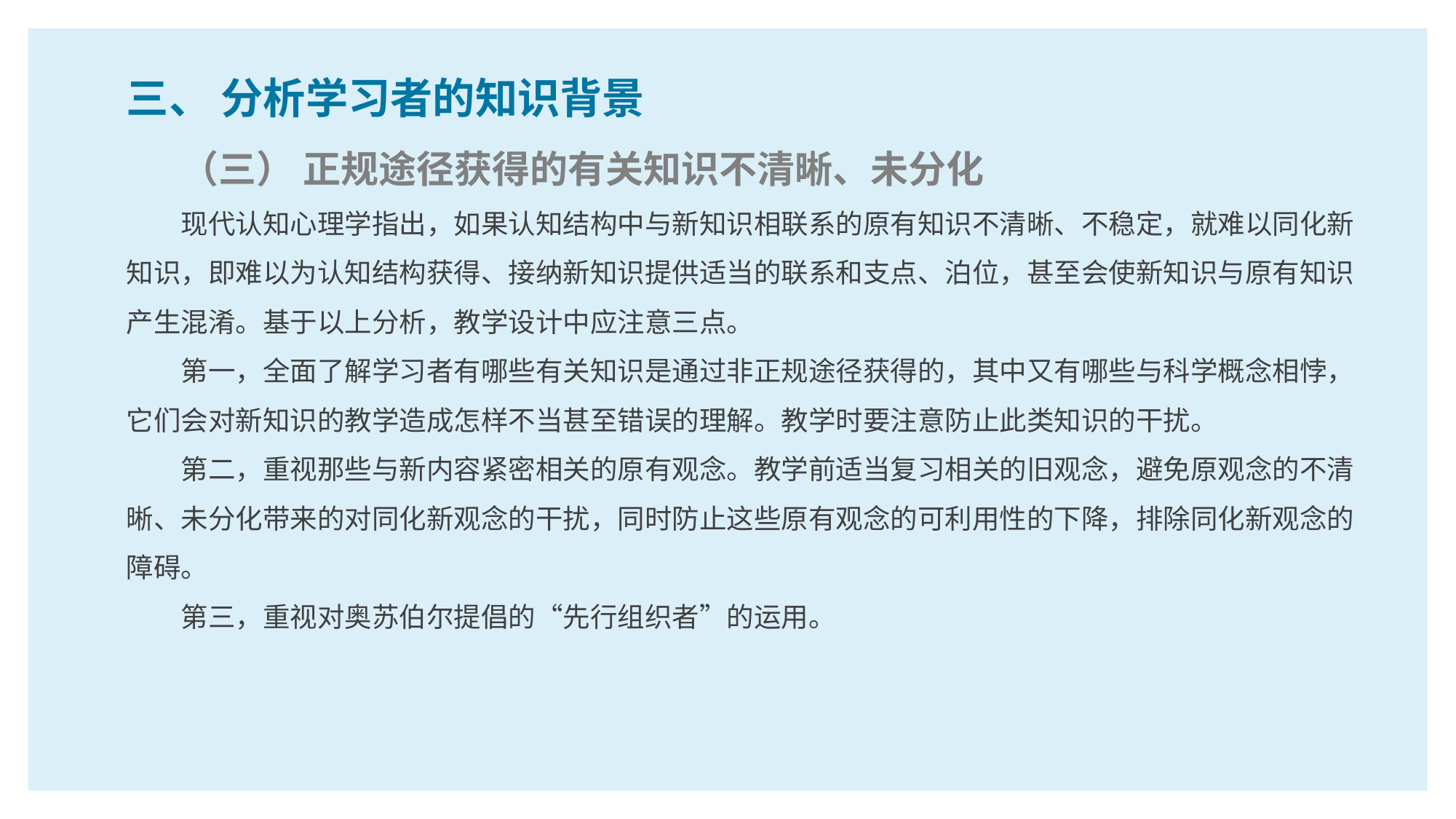

三、 分析学习者的知识背景
（三） 正规途径获得的有关知识不清晰、未分化
现代认知心理学指出，如果认知结构中与新知识相联系的原有知识不清晰、不稳定，就难以同化新知识，即难以为认知结构获得、接纳新知识提供适当的联系和支点、泊位，甚至会使新知识与原有知识产生混淆。基于以上分析，教学设计中应注意三点。
第一，全面了解学习者有哪些有关知识是通过非正规途径获得的，其中又有哪些与科学概念相悖，它们会对新知识的教学造成怎样不当甚至错误的理解。教学时要注意防止此类知识的干扰。
第二，重视那些与新内容紧密相关的原有观念。教学前适当复习相关的旧观念，避免原观念的不清晰、未分化带来的对同化新观念的干扰，同时防止这些原有观念的可利用性的下降，排除同化新观念的障碍。
第三，重视对奥苏伯尔提倡的“先行组织者”的运用。